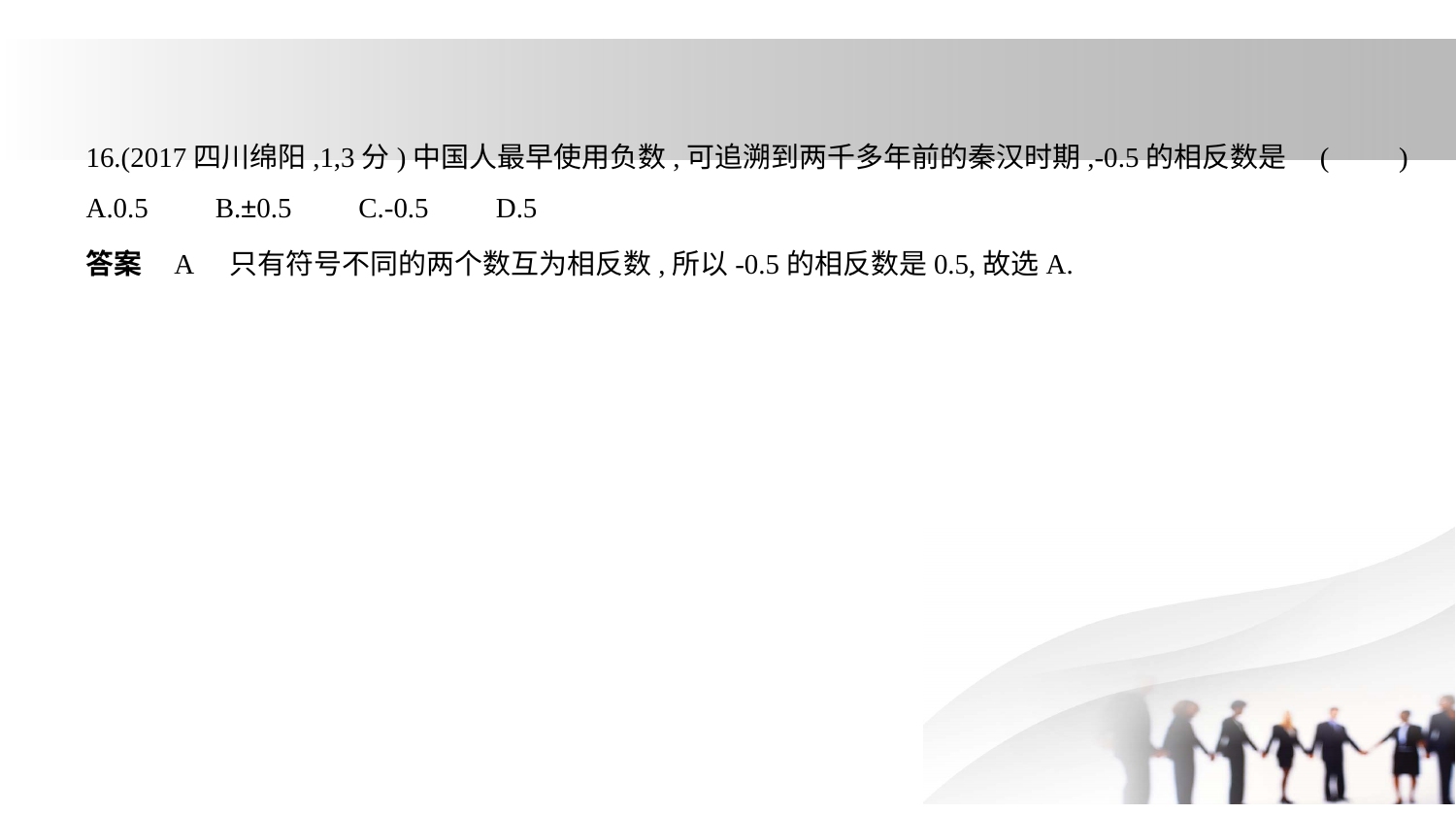

16.(2017四川绵阳,1,3分)中国人最早使用负数,可追溯到两千多年前的秦汉时期,-0.5的相反数是 (　　)
A.0.5　    B.±0.5　    C.-0.5　    D.5
答案    A　只有符号不同的两个数互为相反数,所以-0.5的相反数是0.5,故选A.